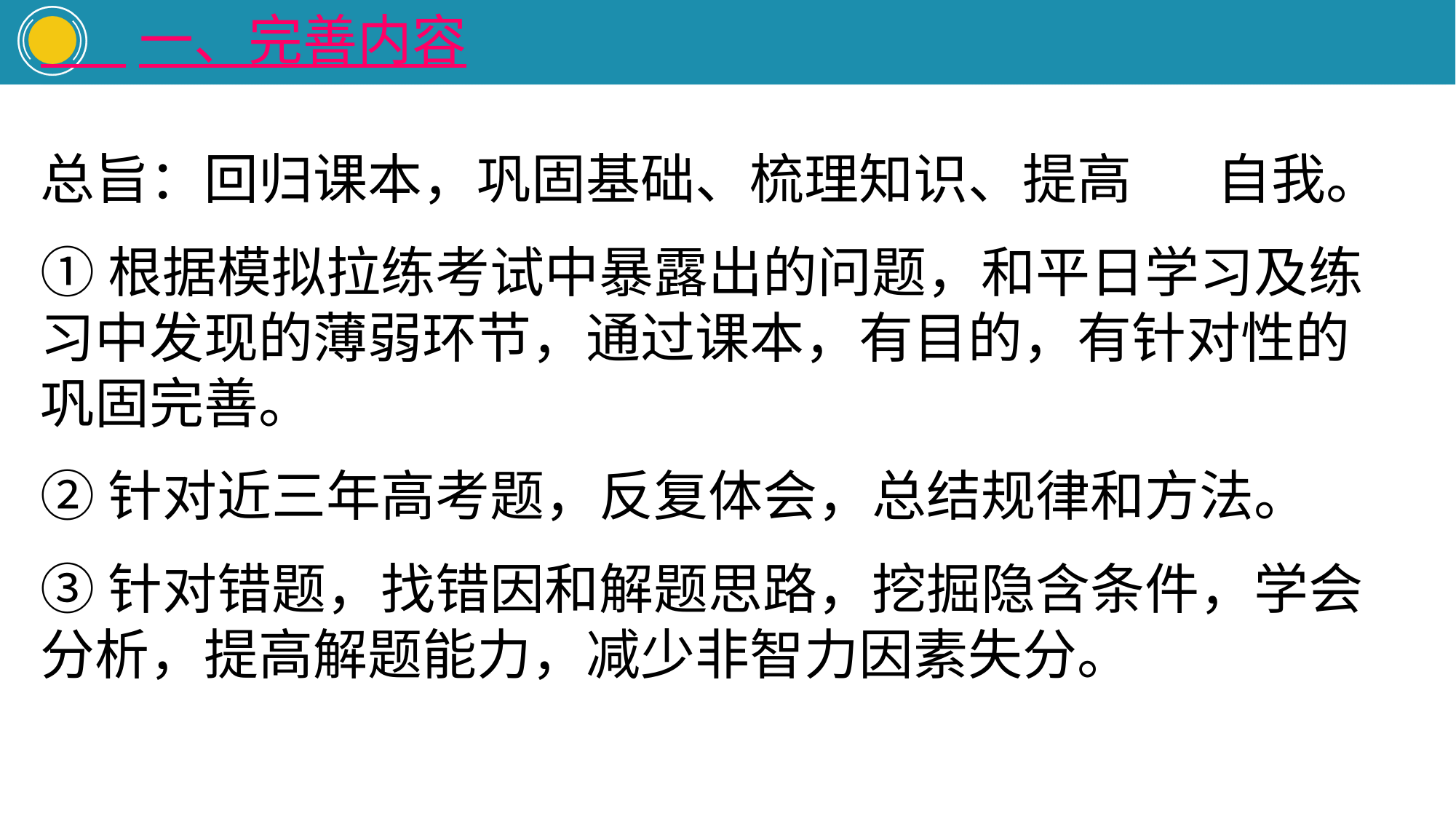

一、完善内容

总旨：回归课本，巩固基础、梳理知识、提高       自我。
①根据模拟拉练考试中暴露出的问题，和平日学习及练习中发现的薄弱环节，通过课本，有目的，有针对性的巩固完善。
②针对近三年高考题，反复体会，总结规律和方法。
③针对错题，找错因和解题思路，挖掘隐含条件，学会分析，提高解题能力，减少非智力因素失分。